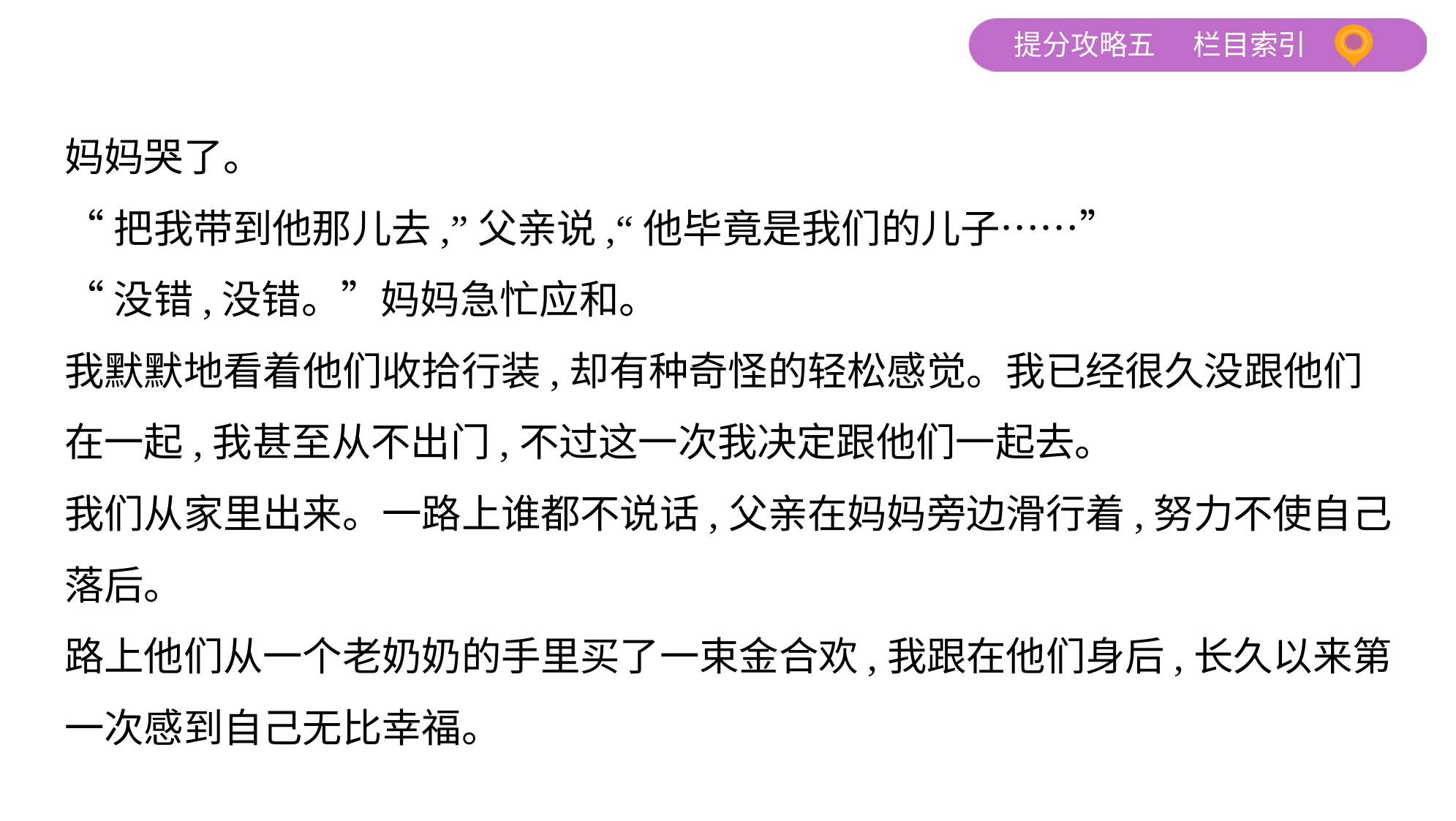

妈妈哭了。
“把我带到他那儿去,”父亲说,“他毕竟是我们的儿子……”
“没错,没错。”妈妈急忙应和。
我默默地看着他们收拾行装,却有种奇怪的轻松感觉。我已经很久没跟他们
在一起,我甚至从不出门,不过这一次我决定跟他们一起去。
我们从家里出来。一路上谁都不说话,父亲在妈妈旁边滑行着,努力不使自己
落后。
路上他们从一个老奶奶的手里买了一束金合欢,我跟在他们身后,长久以来第
一次感到自己无比幸福。